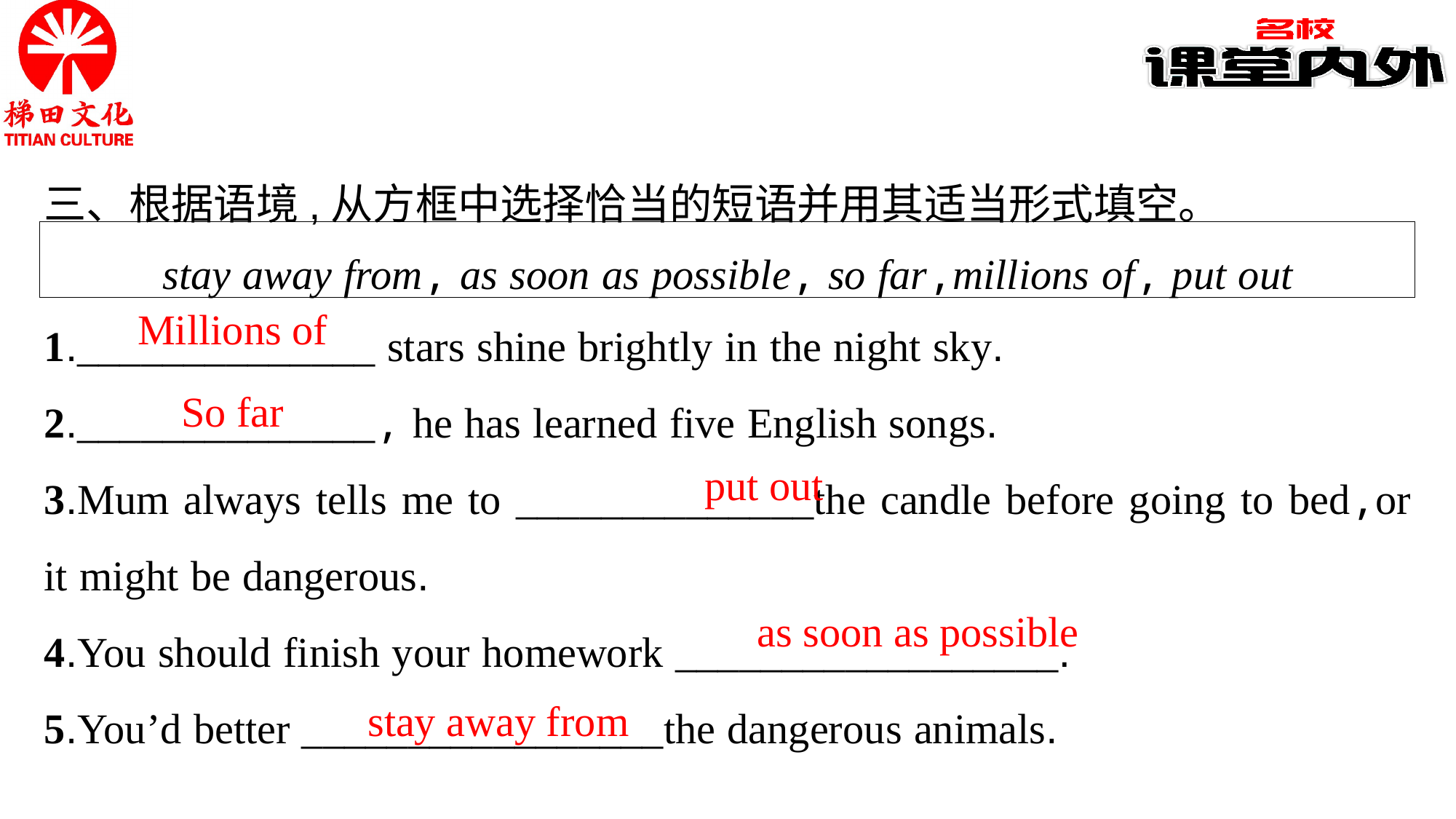

三、根据语境,从方框中选择恰当的短语并用其适当形式填空。
stay away from, as soon as possible, so far,millions of, put out
1.______________ stars shine brightly in the night sky.
2.______________, he has learned five English songs.
3.Mum always tells me to ______________the candle before going to bed,or it might be dangerous.
4.You should finish your homework __________________.
5.You’d better _________________the dangerous animals.
Millions of
So far
put out
as soon as possible
stay away from